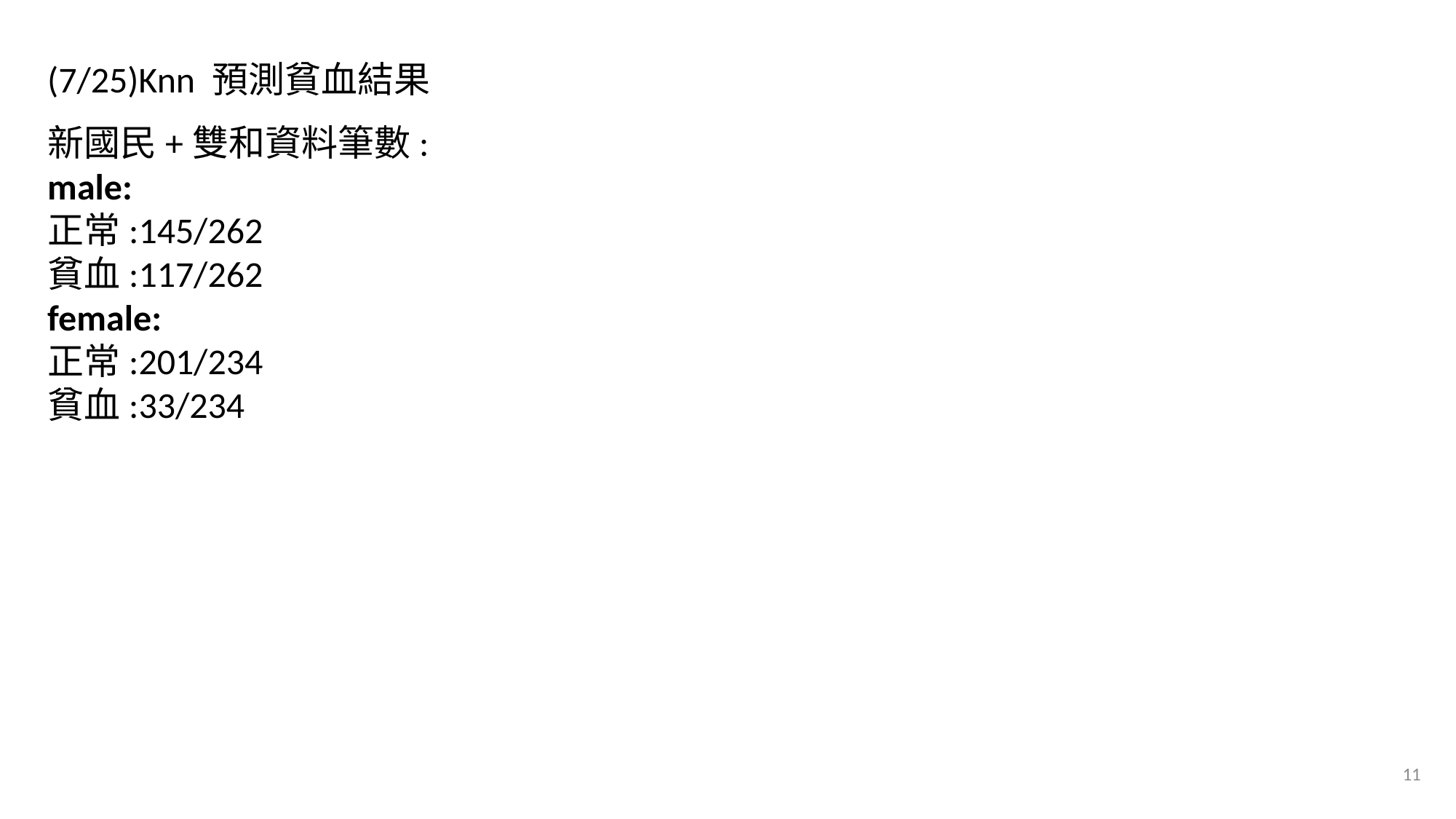

(7/25)Knn 預測貧血結果
新國民+雙和資料筆數:
male:
正常:145/262
貧血:117/262
female:
正常:201/234
貧血:33/234

11